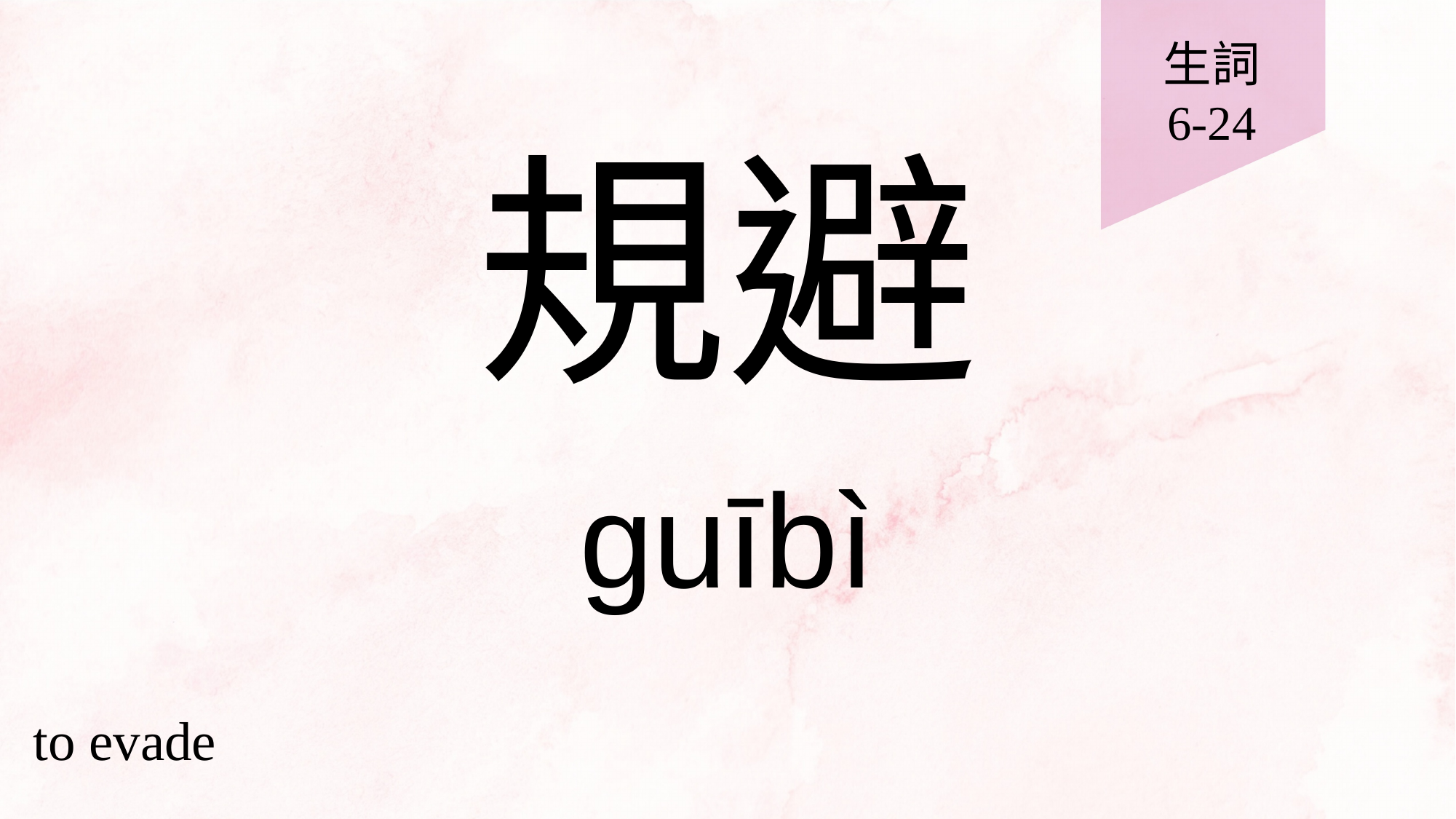

生詞
6-24
# 規避
guībì
to evade